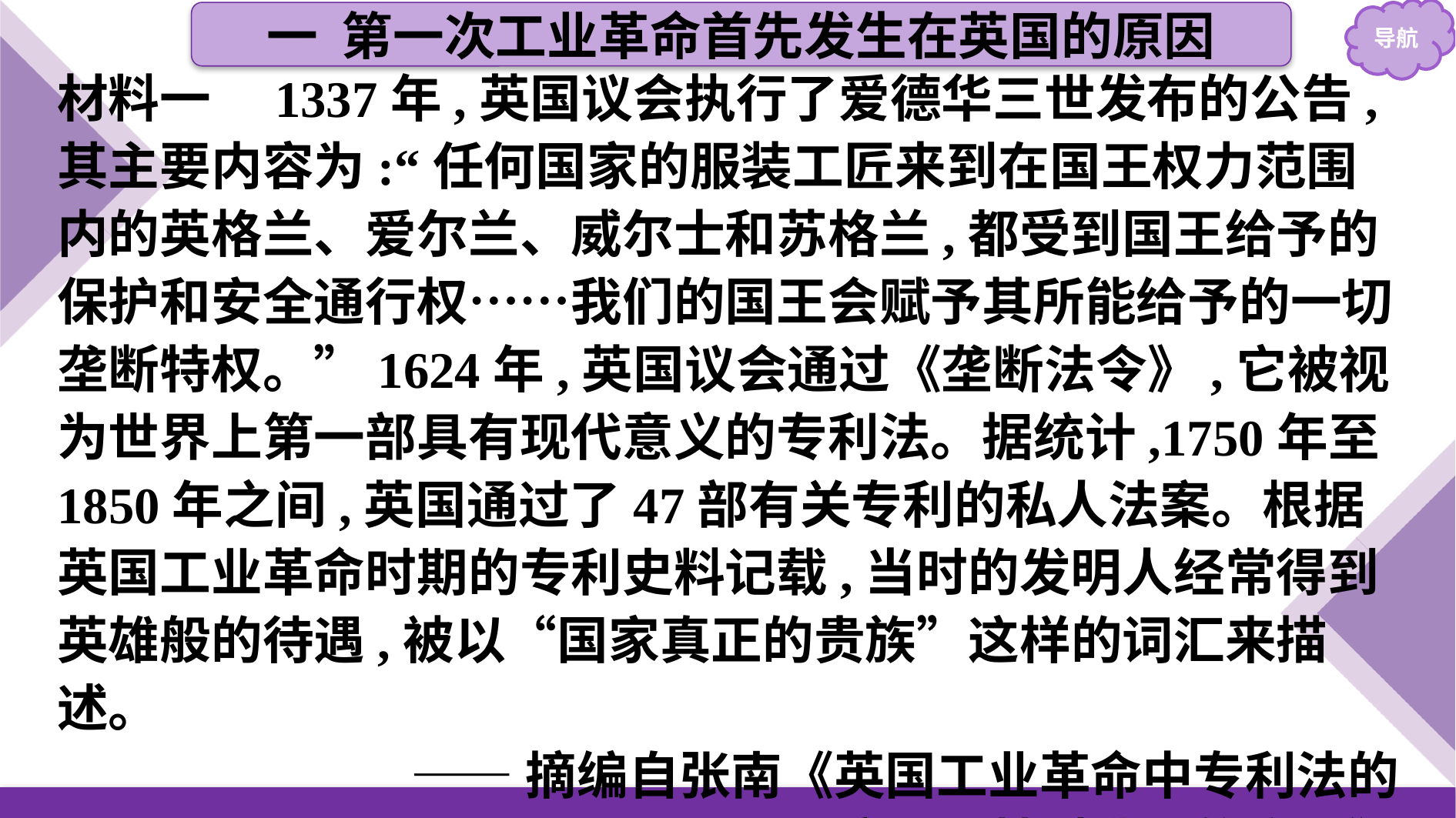

一  第一次工业革命首先发生在英国的原因
材料一　1337年,英国议会执行了爱德华三世发布的公告,其主要内容为:“任何国家的服装工匠来到在国王权力范围内的英格兰、爱尔兰、威尔士和苏格兰,都受到国王给予的保护和安全通行权……我们的国王会赋予其所能给予的一切垄断特权。”1624年,英国议会通过《垄断法令》,它被视为世界上第一部具有现代意义的专利法。据统计,1750年至1850年之间,英国通过了47部有关专利的私人法案。根据英国工业革命时期的专利史料记载,当时的发明人经常得到英雄般的待遇,被以“国家真正的贵族”这样的词汇来描述。
——摘编自张南《英国工业革命中专利法的
演进及其对我国的启示》